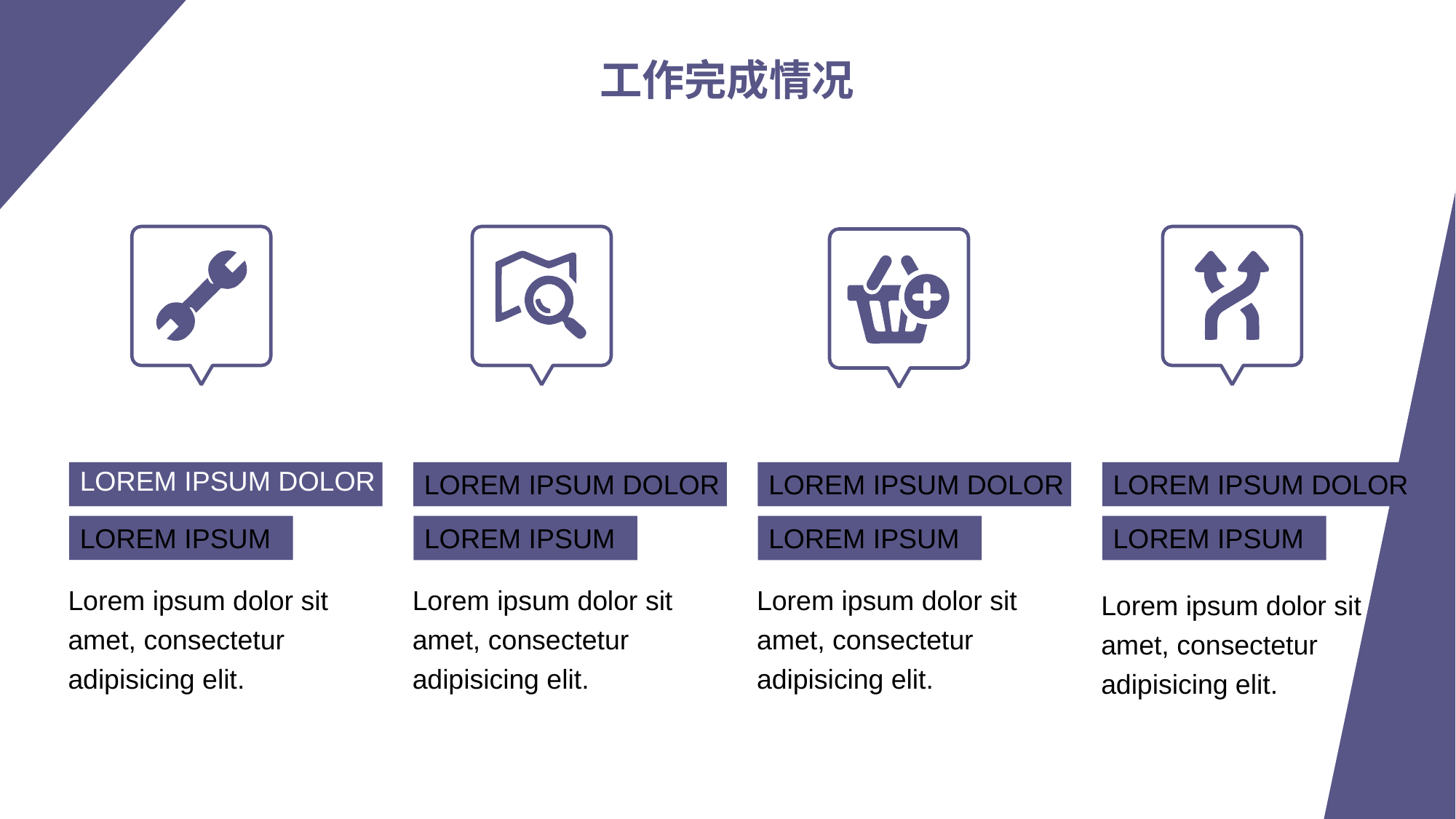

工作完成情况

LOREM IPSUM DOLOR
LOREM IPSUM DOLOR
LOREM IPSUM DOLOR
LOREM IPSUM DOLOR
LOREM IPSUM
LOREM IPSUM
LOREM IPSUM
LOREM IPSUM
Lorem ipsum dolor sit amet, consectetur adipisicing elit.
Lorem ipsum dolor sit amet, consectetur adipisicing elit.
Lorem ipsum dolor sit amet, consectetur adipisicing elit.
Lorem ipsum dolor sit amet, consectetur adipisicing elit.